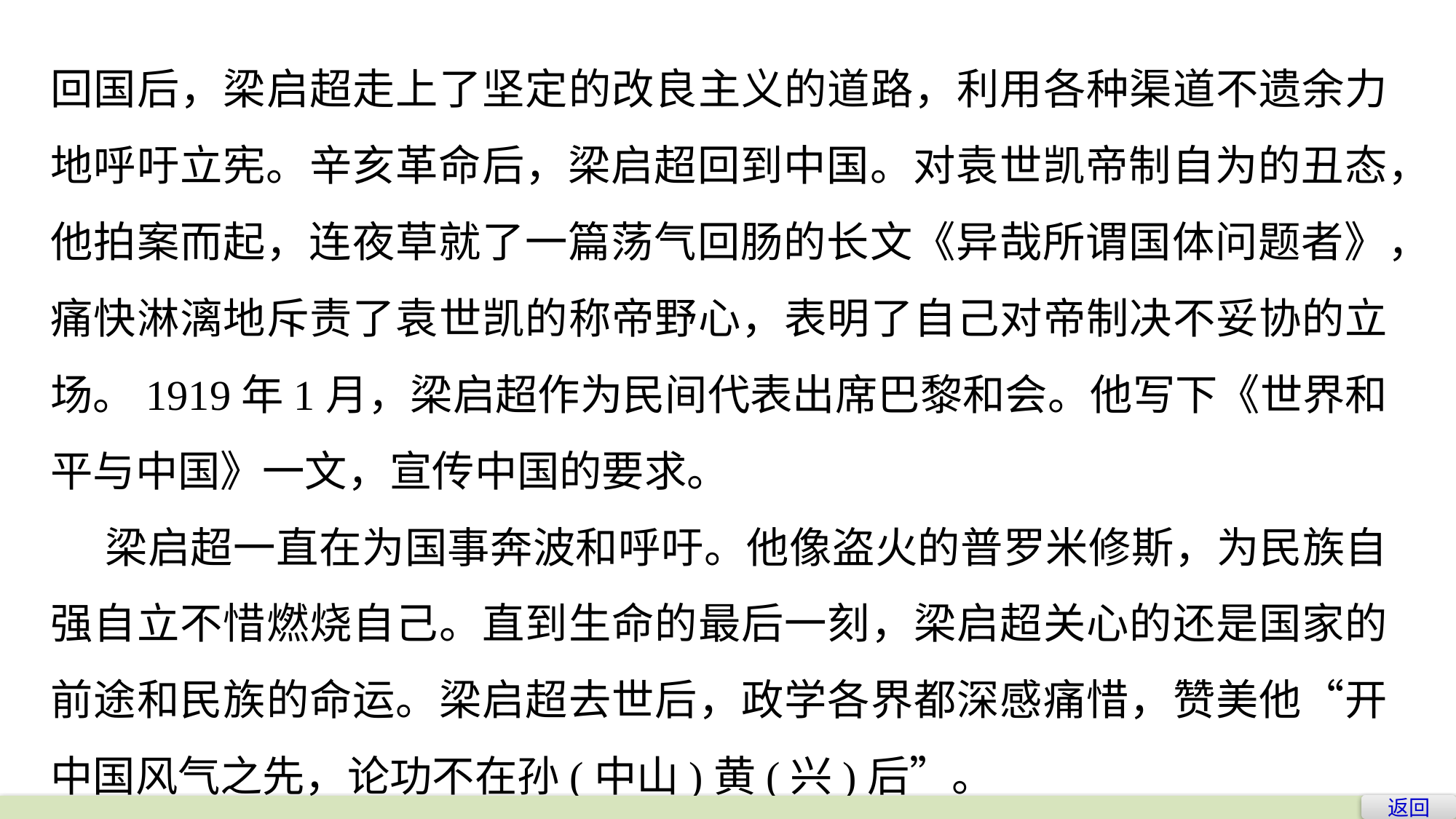

回国后，梁启超走上了坚定的改良主义的道路，利用各种渠道不遗余力地呼吁立宪。辛亥革命后，梁启超回到中国。对袁世凯帝制自为的丑态，他拍案而起，连夜草就了一篇荡气回肠的长文《异哉所谓国体问题者》，痛快淋漓地斥责了袁世凯的称帝野心，表明了自己对帝制决不妥协的立场。1919年1月，梁启超作为民间代表出席巴黎和会。他写下《世界和平与中国》一文，宣传中国的要求。
梁启超一直在为国事奔波和呼吁。他像盗火的普罗米修斯，为民族自强自立不惜燃烧自己。直到生命的最后一刻，梁启超关心的还是国家的前途和民族的命运。梁启超去世后，政学各界都深感痛惜，赞美他“开中国风气之先，论功不在孙(中山)黄(兴)后”。
返回